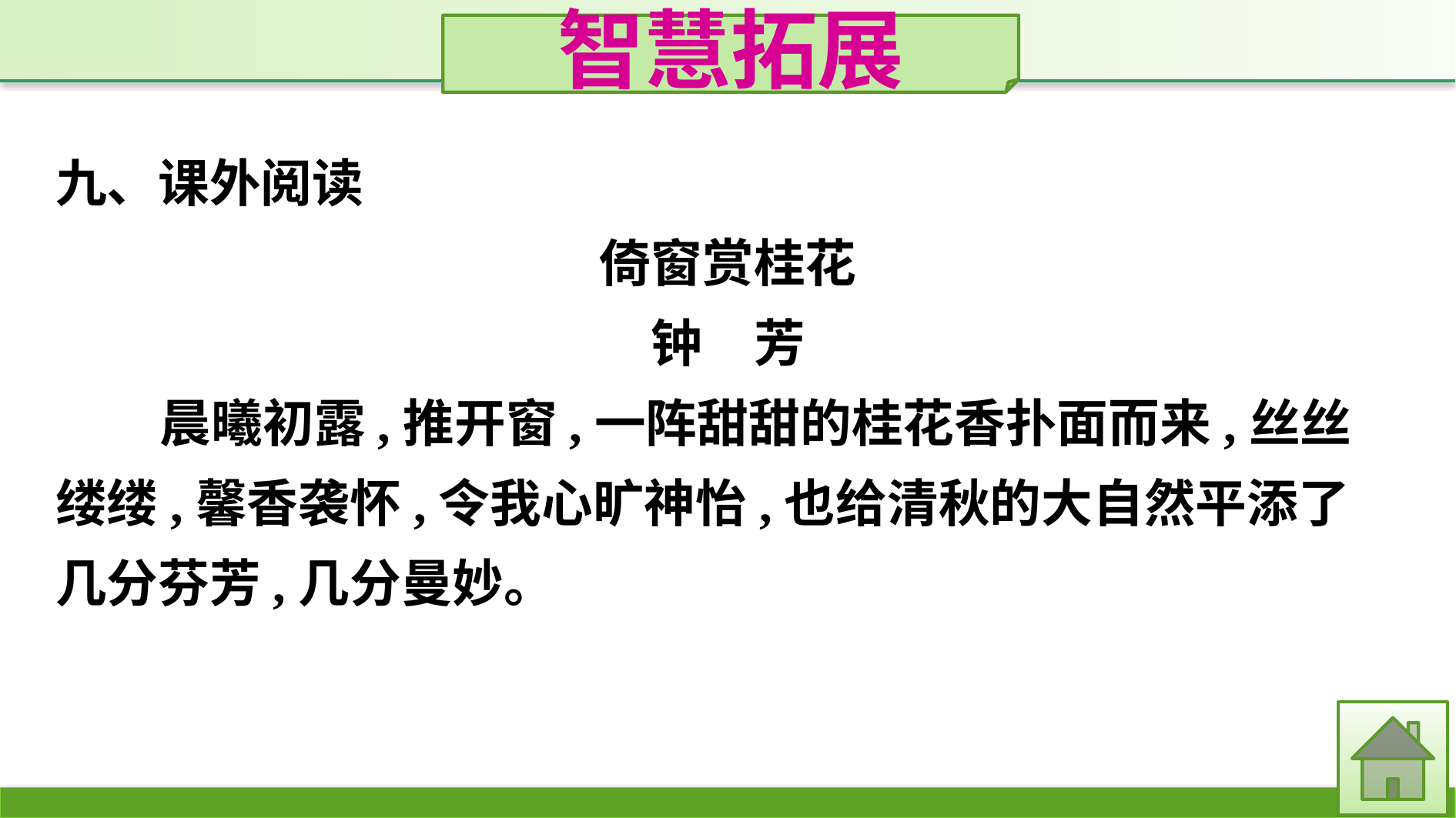

智慧拓展
九、课外阅读
倚窗赏桂花
钟　芳
晨曦初露,推开窗,一阵甜甜的桂花香扑面而来,丝丝缕缕,馨香袭怀,令我心旷神怡,也给清秋的大自然平添了几分芬芳,几分曼妙。